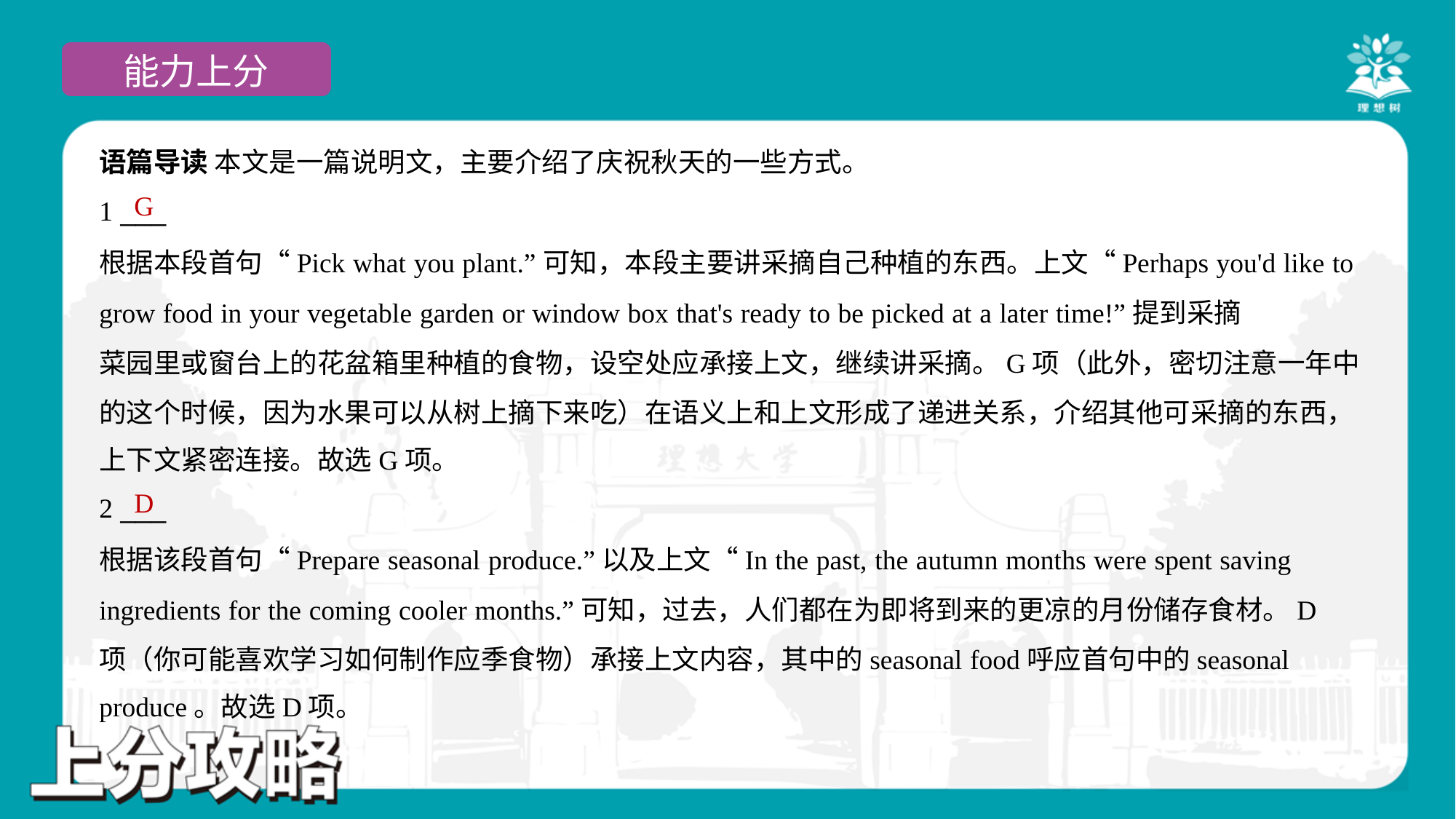

语篇导读 本文是一篇说明文，主要介绍了庆祝秋天的一些方式。
G
1 ___
根据本段首句“Pick what you plant.”可知，本段主要讲采摘自己种植的东西。上文“Perhaps you'd like to
grow food in your vegetable garden or window box that's ready to be picked at a later time!”提到采摘
菜园里或窗台上的花盆箱里种植的食物，设空处应承接上文，继续讲采摘。G项（此外，密切注意一年中
的这个时候，因为水果可以从树上摘下来吃）在语义上和上文形成了递进关系，介绍其他可采摘的东西，
上下文紧密连接。故选G项。
D
2 ___
根据该段首句“Prepare seasonal produce.”以及上文“In the past, the autumn months were spent saving
ingredients for the coming cooler months.”可知，过去，人们都在为即将到来的更凉的月份储存食材。D
项（你可能喜欢学习如何制作应季食物）承接上文内容，其中的seasonal food呼应首句中的seasonal
produce。故选D项。